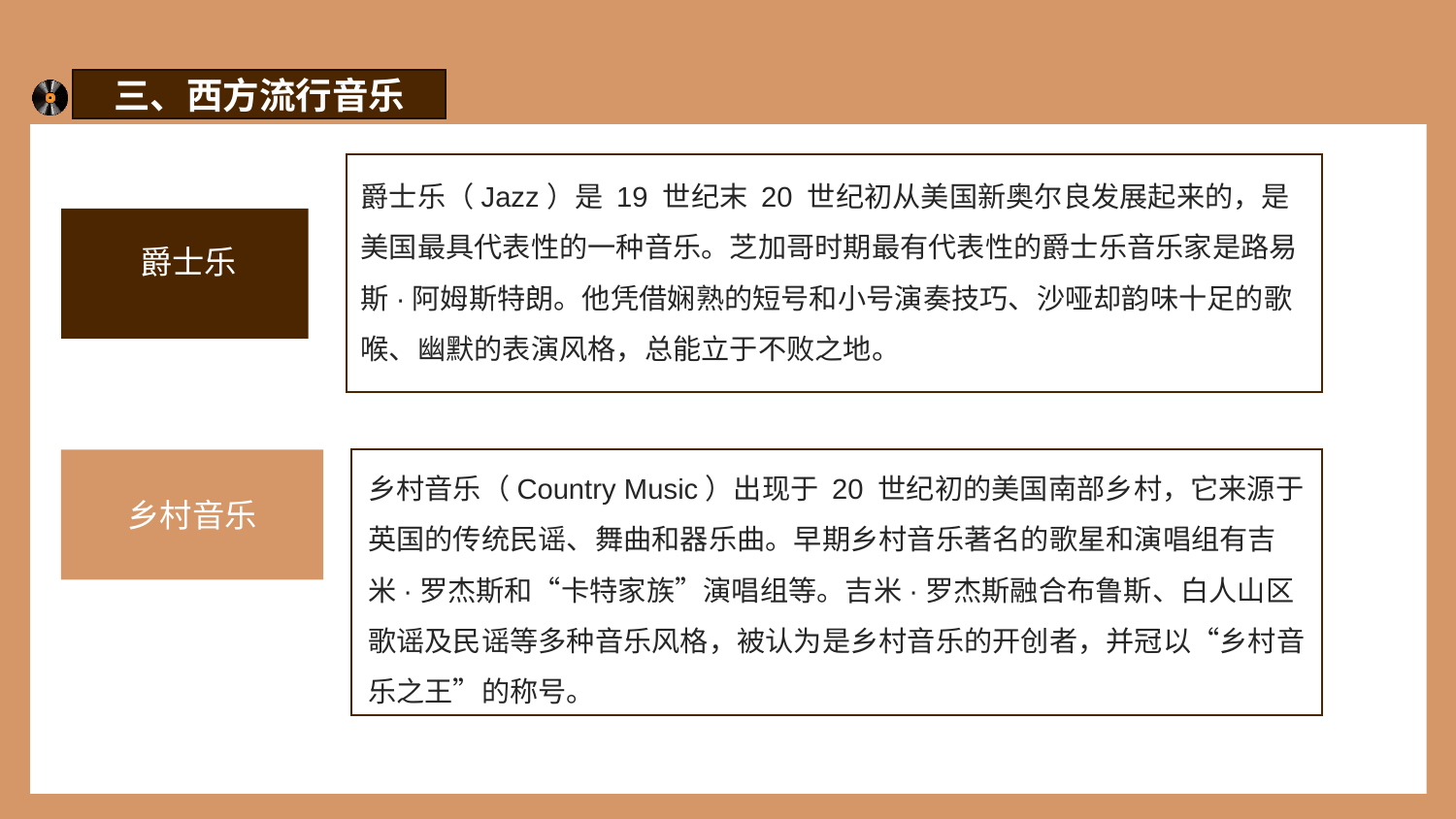

三、西方流行音乐
爵士乐（Jazz）是 19 世纪末 20 世纪初从美国新奥尔良发展起来的，是美国最具代表性的一种音乐。芝加哥时期最有代表性的爵士乐音乐家是路易斯·阿姆斯特朗。他凭借娴熟的短号和小号演奏技巧、沙哑却韵味十足的歌喉、幽默的表演风格，总能立于不败之地。

爵士乐
乡村音乐（Country Music）出现于 20 世纪初的美国南部乡村，它来源于英国的传统民谣、舞曲和器乐曲。早期乡村音乐著名的歌星和演唱组有吉米·罗杰斯和“卡特家族”演唱组等。吉米·罗杰斯融合布鲁斯、白人山区歌谣及民谣等多种音乐风格，被认为是乡村音乐的开创者，并冠以“乡村音乐之王”的称号。

乡村音乐